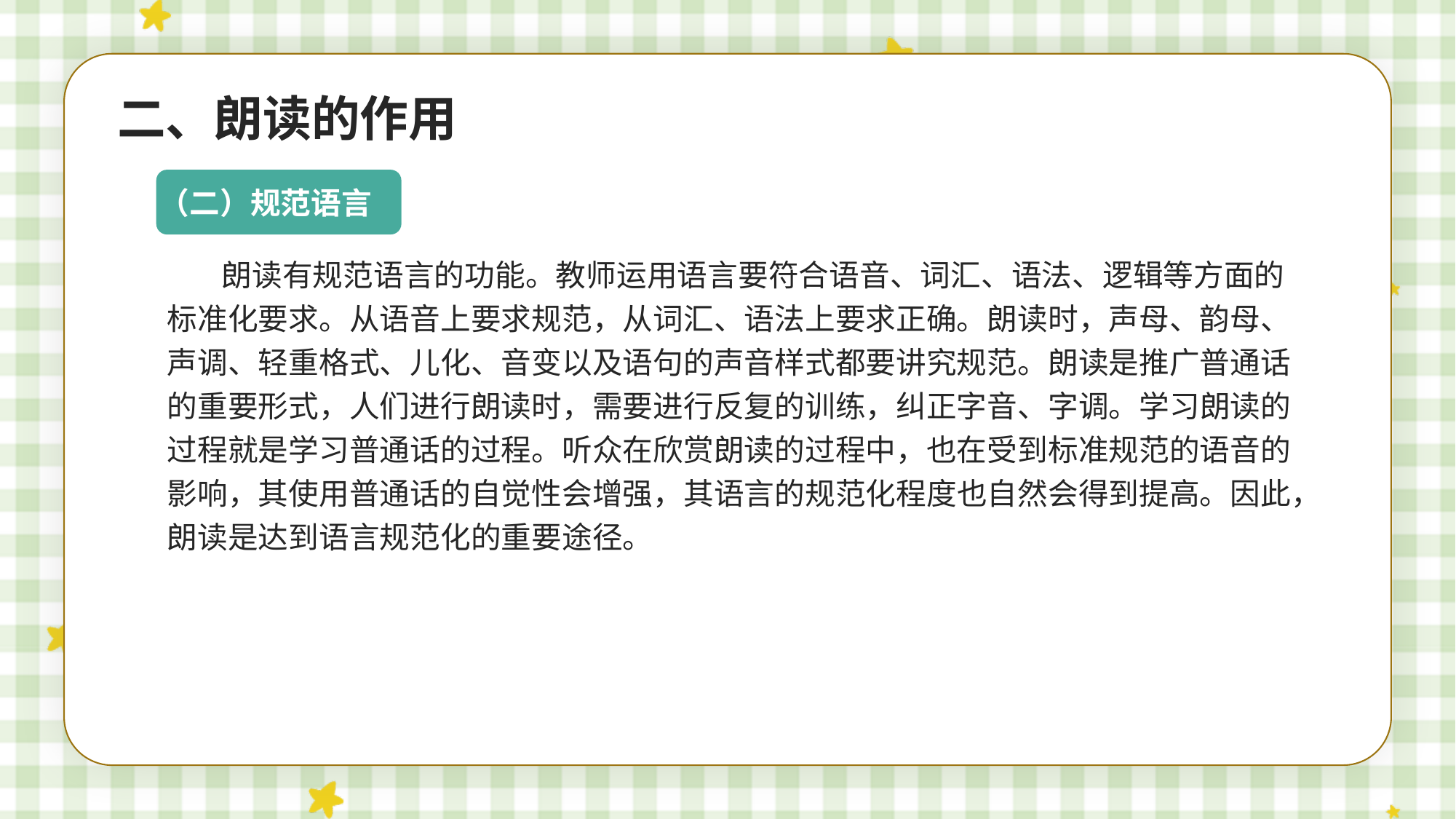

二、朗读的作用
（二）规范语言
朗读有规范语言的功能。教师运用语言要符合语音、词汇、语法、逻辑等方面的标准化要求。从语音上要求规范，从词汇、语法上要求正确。朗读时，声母、韵母、声调、轻重格式、儿化、音变以及语句的声音样式都要讲究规范。朗读是推广普通话的重要形式，人们进行朗读时，需要进行反复的训练，纠正字音、字调。学习朗读的过程就是学习普通话的过程。听众在欣赏朗读的过程中，也在受到标准规范的语音的影响，其使用普通话的自觉性会增强，其语言的规范化程度也自然会得到提高。因此，朗读是达到语言规范化的重要途径。